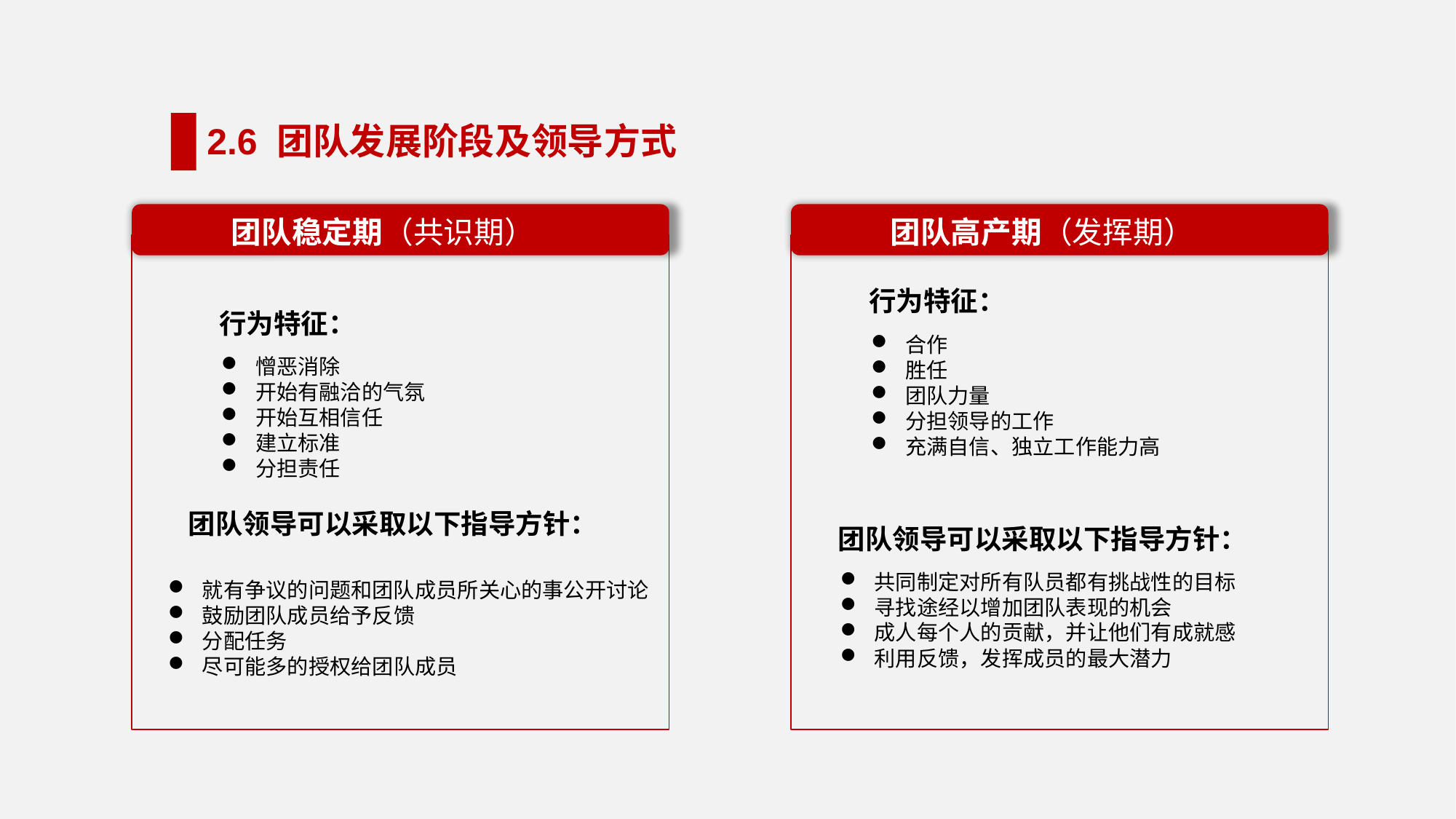

2.6 团队发展阶段及领导方式

团队稳定期（共识期）
团队高产期（发挥期）

行为特征：
行为特征：
合作
胜任
团队力量
分担领导的工作
充满自信、独立工作能力高
憎恶消除
开始有融洽的气氛
开始互相信任
建立标准
分担责任
团队领导可以采取以下指导方针：
团队领导可以采取以下指导方针：
共同制定对所有队员都有挑战性的目标
寻找途经以增加团队表现的机会
成人每个人的贡献，并让他们有成就感
利用反馈，发挥成员的最大潜力
就有争议的问题和团队成员所关心的事公开讨论
鼓励团队成员给予反馈
分配任务
尽可能多的授权给团队成员